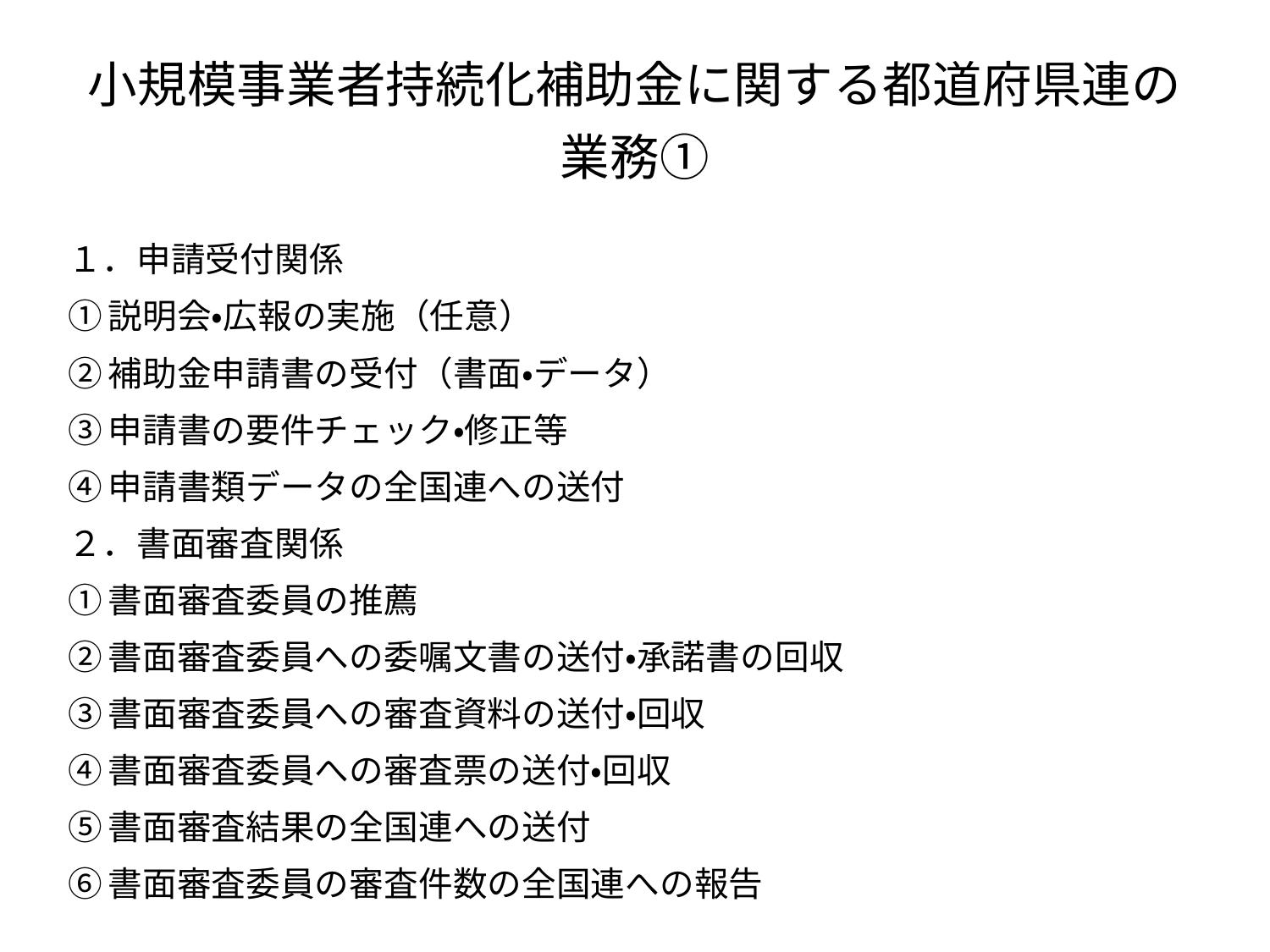

# 小規模事業者持続化補助金に関する都道府県連の業務①
１．申請受付関係
①説明会・広報の実施（任意）
②補助金申請書の受付（書面・データ）
③申請書の要件チェック・修正等
④申請書類データの全国連への送付
２．書面審査関係
①書面審査委員の推薦
②書面審査委員への委嘱文書の送付・承諾書の回収
③書面審査委員への審査資料の送付・回収
④書面審査委員への審査票の送付・回収
⑤書面審査結果の全国連への送付
⑥書面審査委員の審査件数の全国連への報告